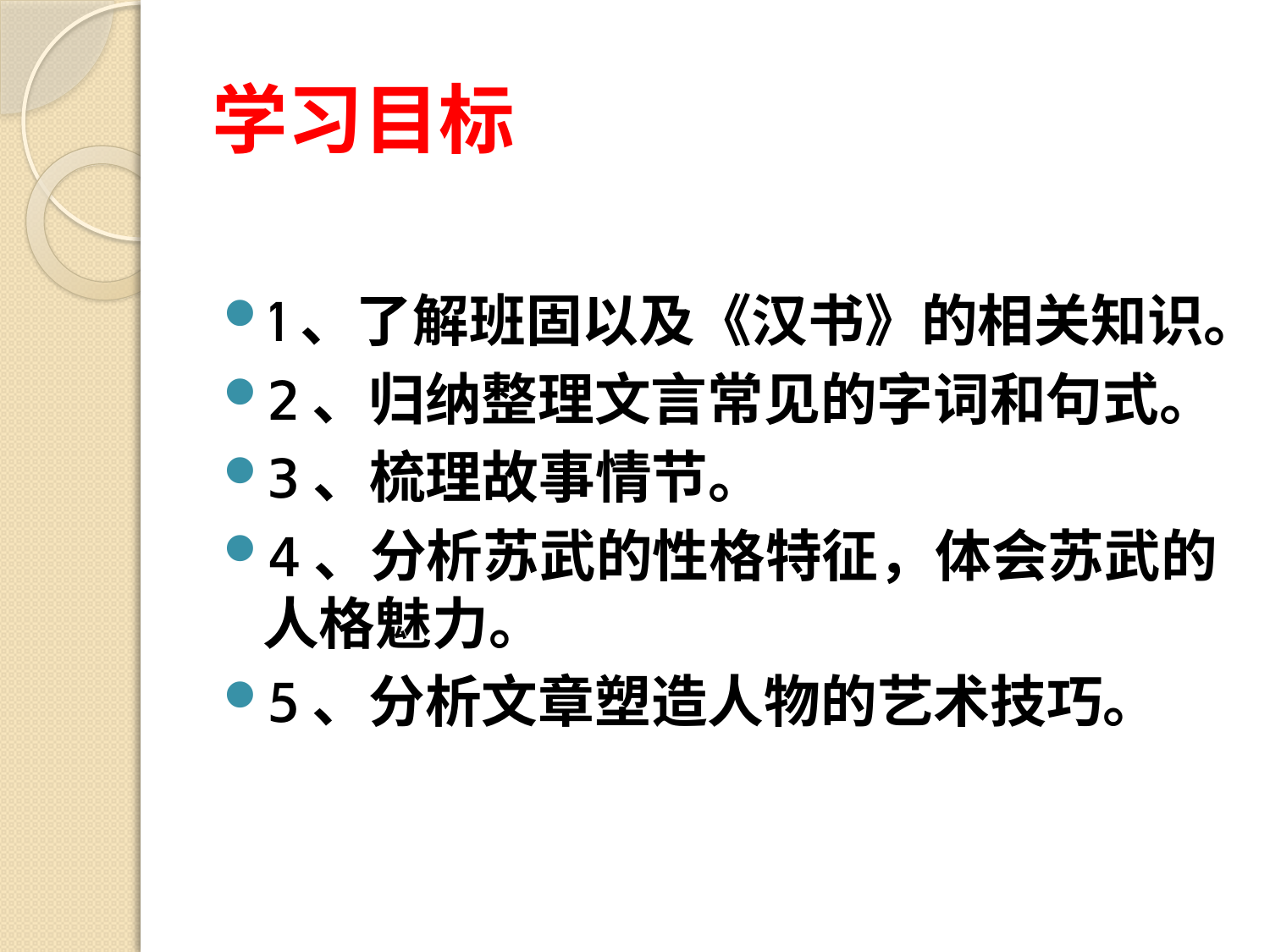

# 学习目标

1、了解班固以及《汉书》的相关知识。
2、归纳整理文言常见的字词和句式。
3、梳理故事情节。
4、分析苏武的性格特征，体会苏武的人格魅力。
5、分析文章塑造人物的艺术技巧。